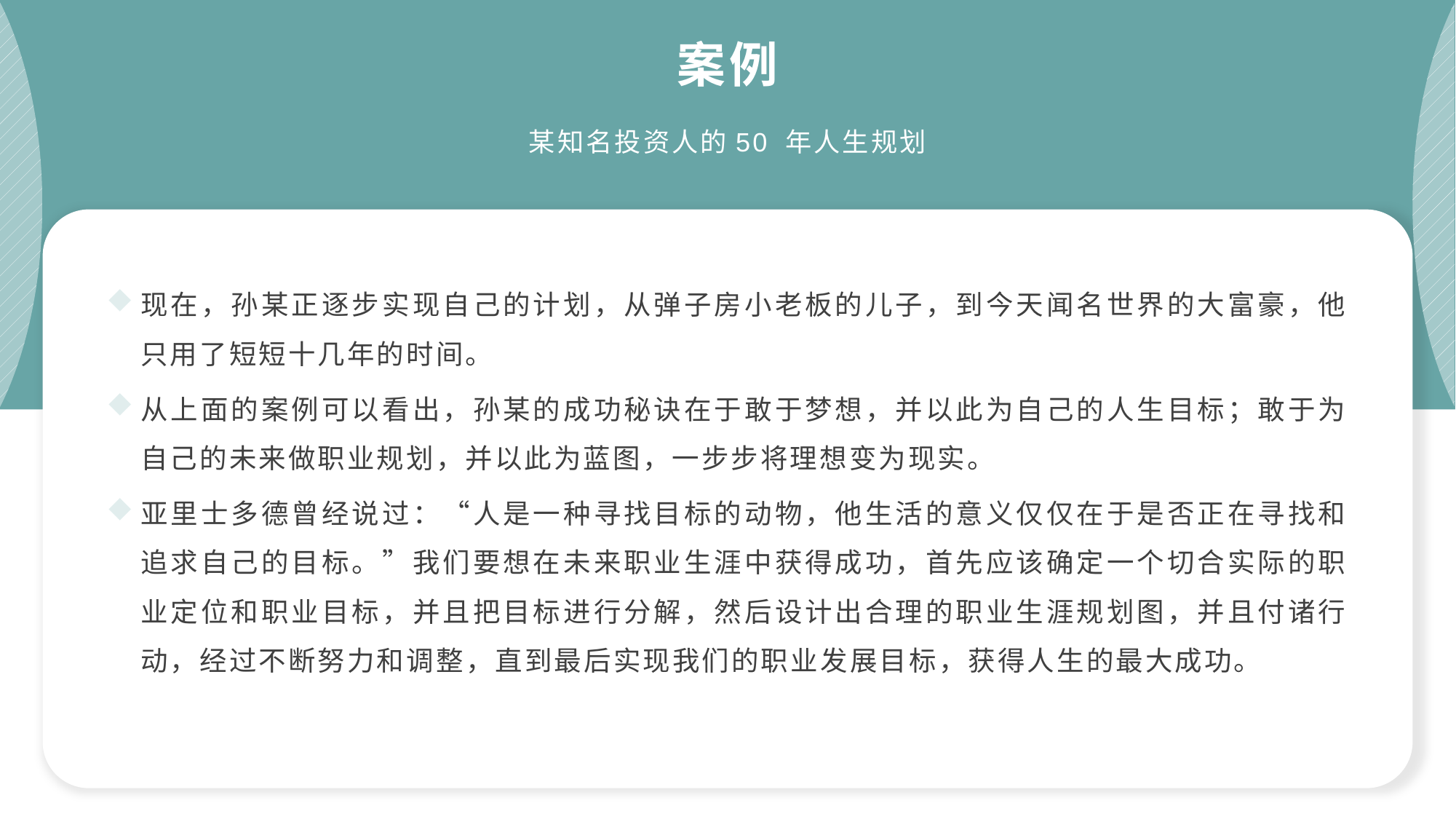

案例
某知名投资人的50 年人生规划

现在，孙某正逐步实现自己的计划，从弹子房小老板的儿子，到今天闻名世界的大富豪，他只用了短短十几年的时间。
从上面的案例可以看出，孙某的成功秘诀在于敢于梦想，并以此为自己的人生目标；敢于为自己的未来做职业规划，并以此为蓝图，一步步将理想变为现实。
亚里士多德曾经说过：“人是一种寻找目标的动物，他生活的意义仅仅在于是否正在寻找和追求自己的目标。”我们要想在未来职业生涯中获得成功，首先应该确定一个切合实际的职业定位和职业目标，并且把目标进行分解，然后设计出合理的职业生涯规划图，并且付诸行动，经过不断努力和调整，直到最后实现我们的职业发展目标，获得人生的最大成功。